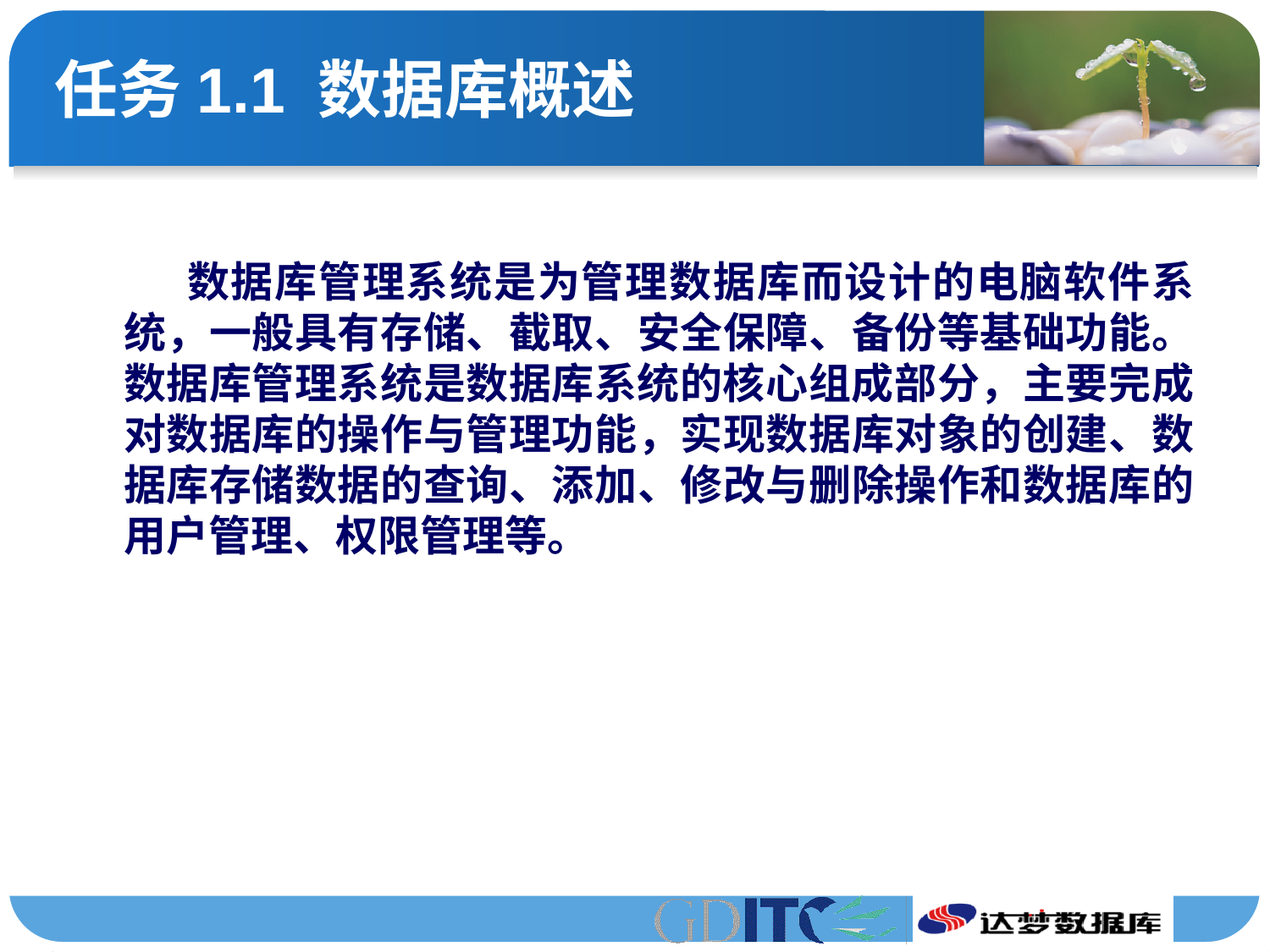

# 任务1.1 数据库概述

数据库管理系统是为管理数据库而设计的电脑软件系统，一般具有存储、截取、安全保障、备份等基础功能。数据库管理系统是数据库系统的核心组成部分，主要完成对数据库的操作与管理功能，实现数据库对象的创建、数据库存储数据的查询、添加、修改与删除操作和数据库的用户管理、权限管理等。